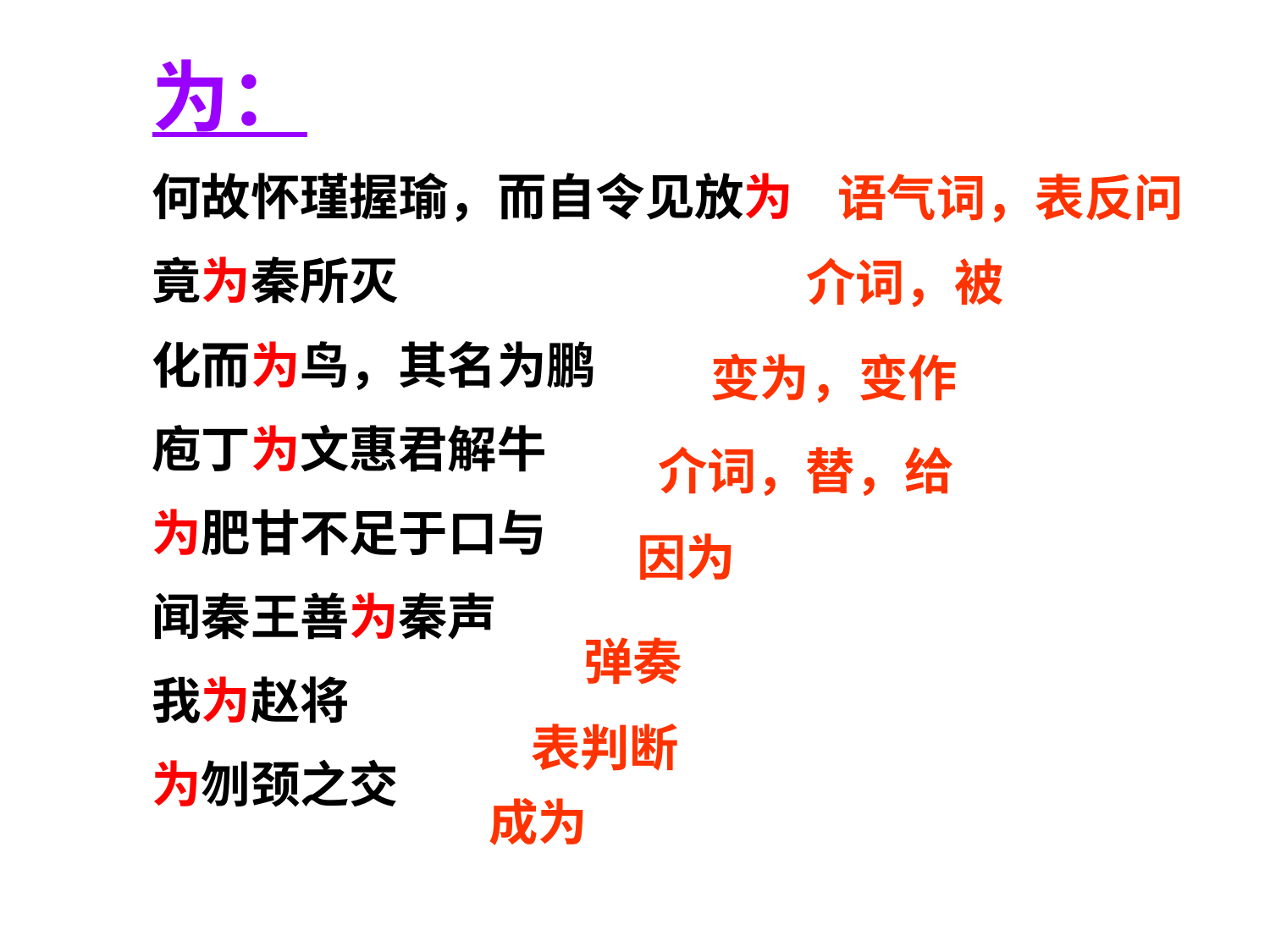

为：
何故怀瑾握瑜，而自令见放为
竟为秦所灭
化而为鸟，其名为鹏
庖丁为文惠君解牛
为肥甘不足于口与
闻秦王善为秦声
我为赵将
为刎颈之交
语气词，表反问
介词，被
变为，变作
介词，替，给
因为
弹奏
表判断
成为